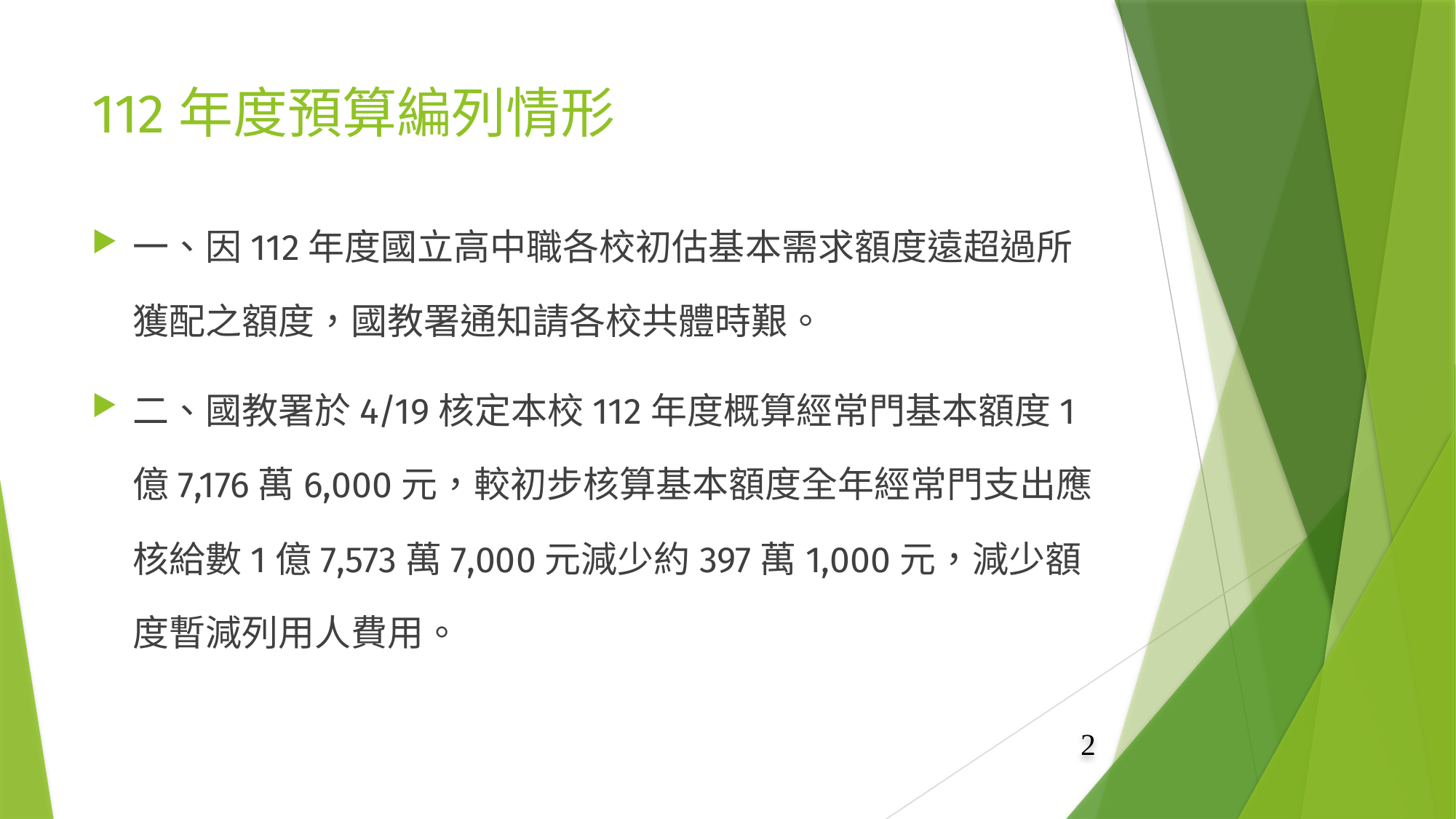

# 112年度預算編列情形
一、因112年度國立高中職各校初估基本需求額度遠超過所獲配之額度，國教署通知請各校共體時艱。
二、國教署於4/19核定本校112年度概算經常門基本額度1億7,176萬6,000元，較初步核算基本額度全年經常門支出應核給數1億7,573萬7,000元減少約397萬1,000元，減少額度暫減列用人費用。
2